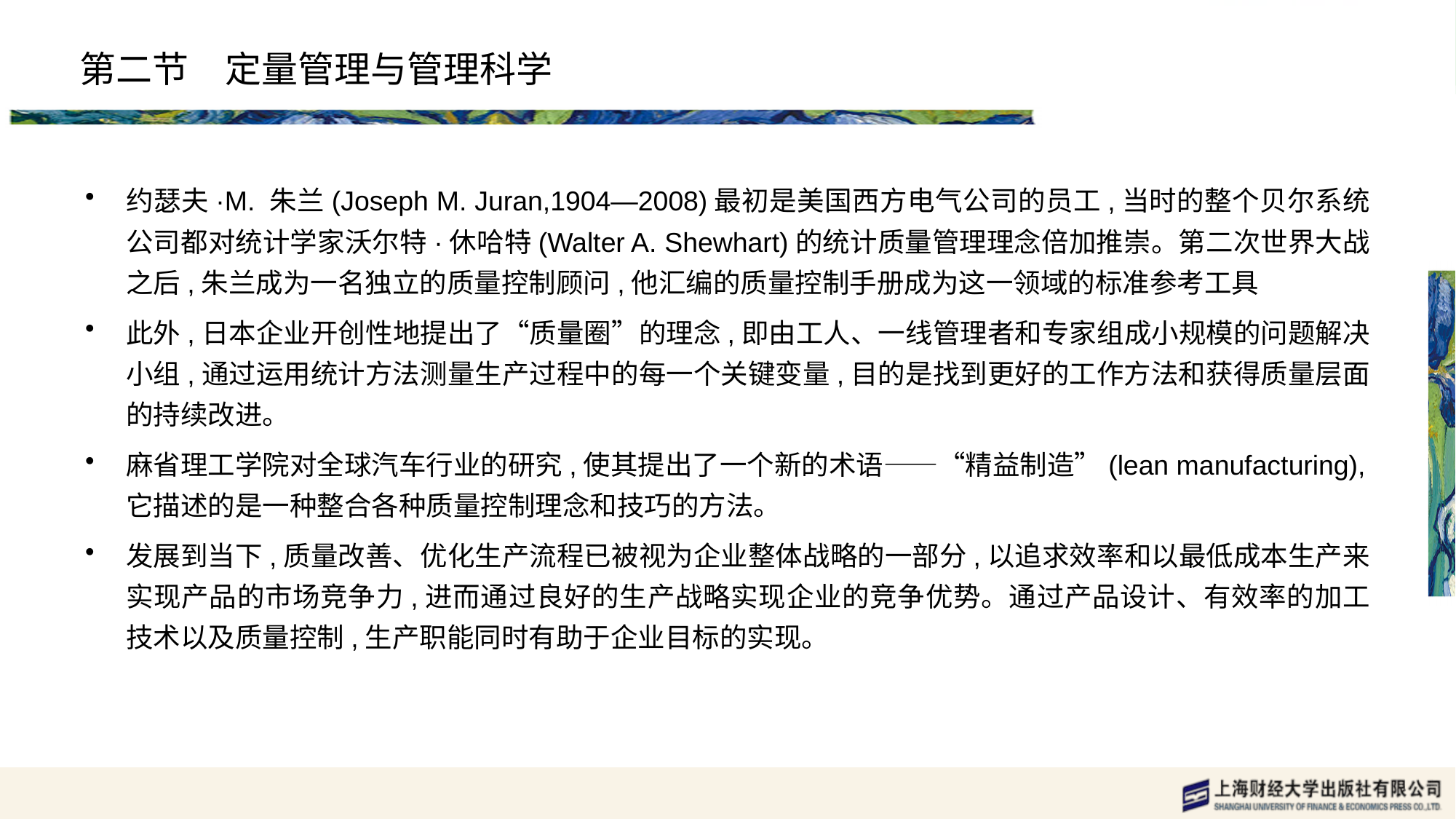

# 第二节　定量管理与管理科学
约瑟夫·M. 朱兰(Joseph M. Juran,1904—2008)最初是美国西方电气公司的员工,当时的整个贝尔系统公司都对统计学家沃尔特·休哈特(Walter A. Shewhart)的统计质量管理理念倍加推崇。第二次世界大战之后,朱兰成为一名独立的质量控制顾问,他汇编的质量控制手册成为这一领域的标准参考工具
此外,日本企业开创性地提出了“质量圈”的理念,即由工人、一线管理者和专家组成小规模的问题解决小组,通过运用统计方法测量生产过程中的每一个关键变量,目的是找到更好的工作方法和获得质量层面的持续改进。
麻省理工学院对全球汽车行业的研究,使其提出了一个新的术语——“精益制造”(lean manufacturing),它描述的是一种整合各种质量控制理念和技巧的方法。
发展到当下,质量改善、优化生产流程已被视为企业整体战略的一部分,以追求效率和以最低成本生产来实现产品的市场竞争力,进而通过良好的生产战略实现企业的竞争优势。通过产品设计、有效率的加工技术以及质量控制,生产职能同时有助于企业目标的实现。